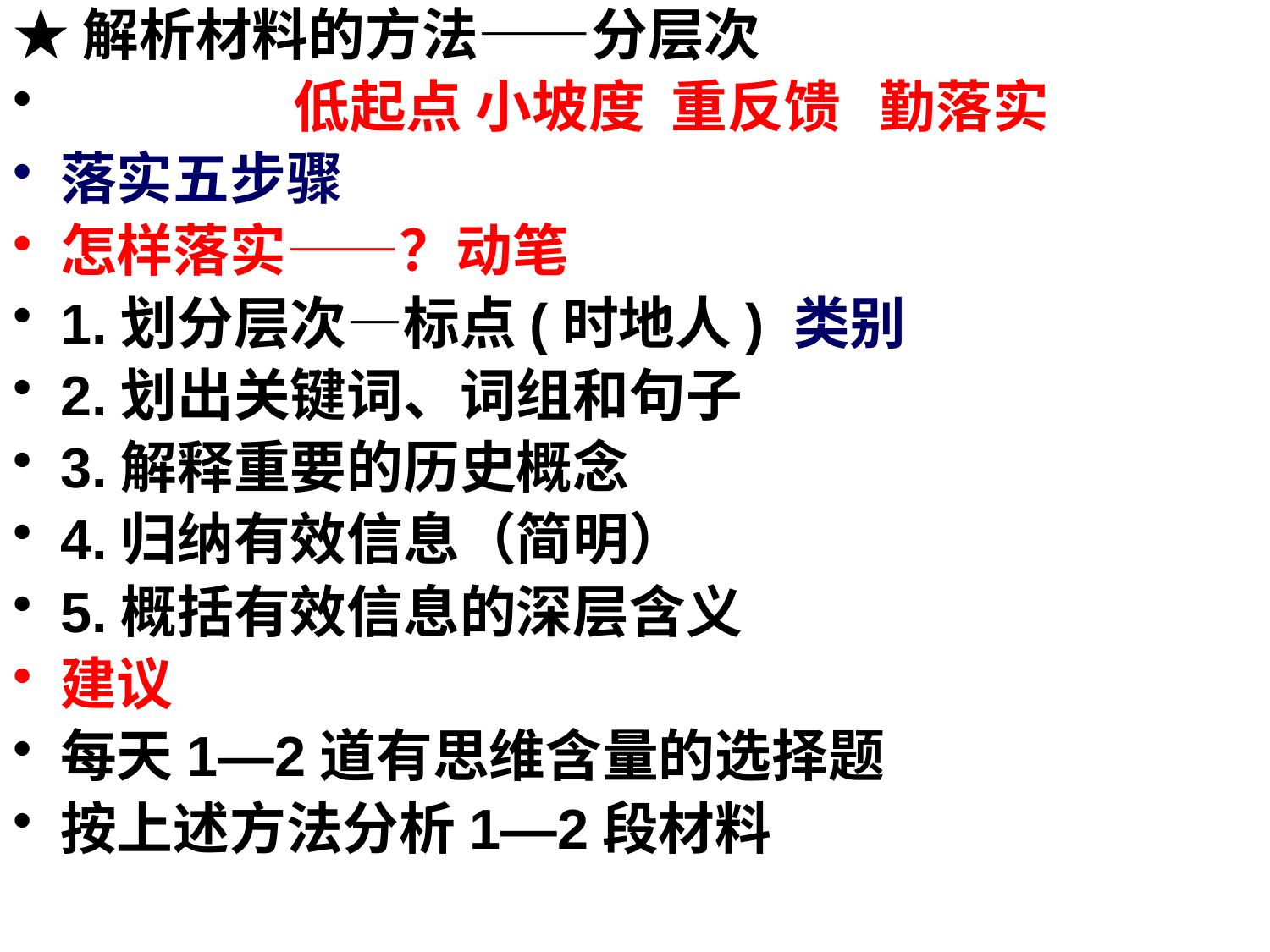

★解析材料的方法——分层次
                 低起点 小坡度  重反馈   勤落实
落实五步骤
怎样落实——？动笔
1.划分层次—标点(时地人) 类别
2.划出关键词、词组和句子
3.解释重要的历史概念
4.归纳有效信息（简明）
5.概括有效信息的深层含义
建议
每天1—2道有思维含量的选择题
按上述方法分析1—2段材料